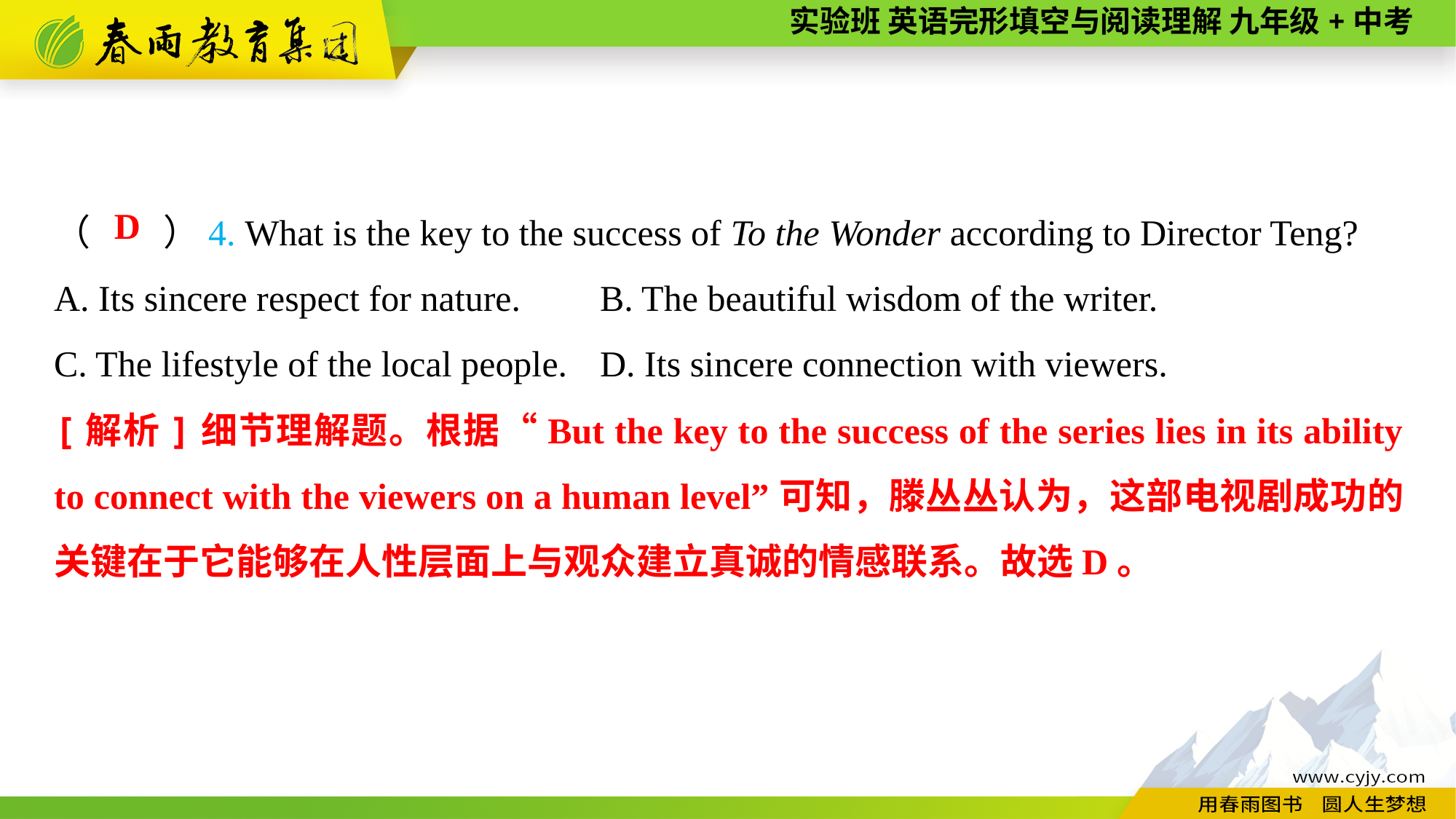

（　　）4. What is the key to the success of To the Wonder according to Director Teng?
A. Its sincere respect for nature.	B. The beautiful wisdom of the writer.
C. The lifestyle of the local people.	D. Its sincere connection with viewers.
D
[解析]细节理解题。根据“But the key to the success of the series lies in its ability to connect with the viewers on a human level”可知，滕丛丛认为，这部电视剧成功的关键在于它能够在人性层面上与观众建立真诚的情感联系。故选D。